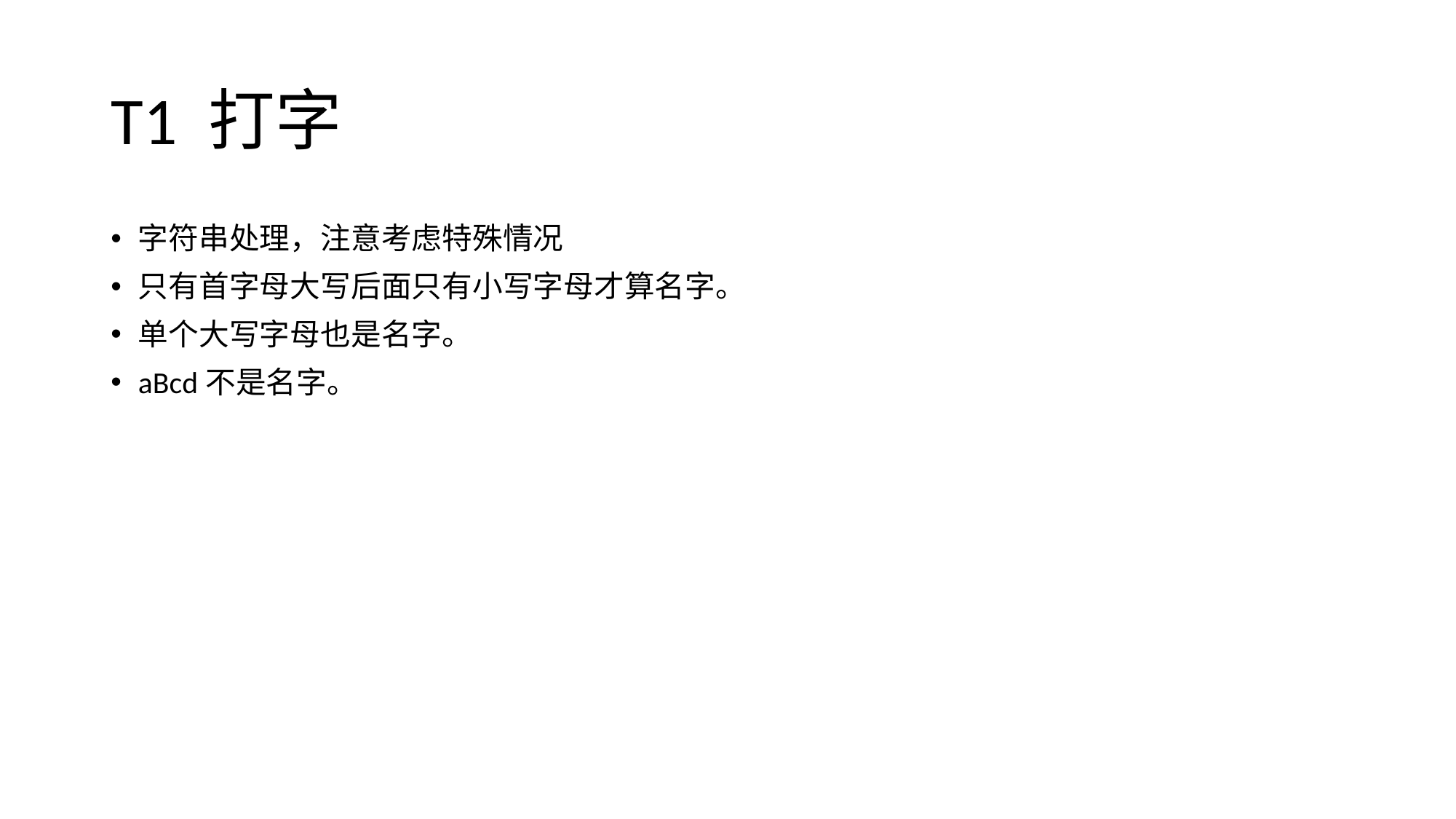

# T1 打字
字符串处理，注意考虑特殊情况
只有首字母大写后面只有小写字母才算名字。
单个大写字母也是名字。
aBcd不是名字。